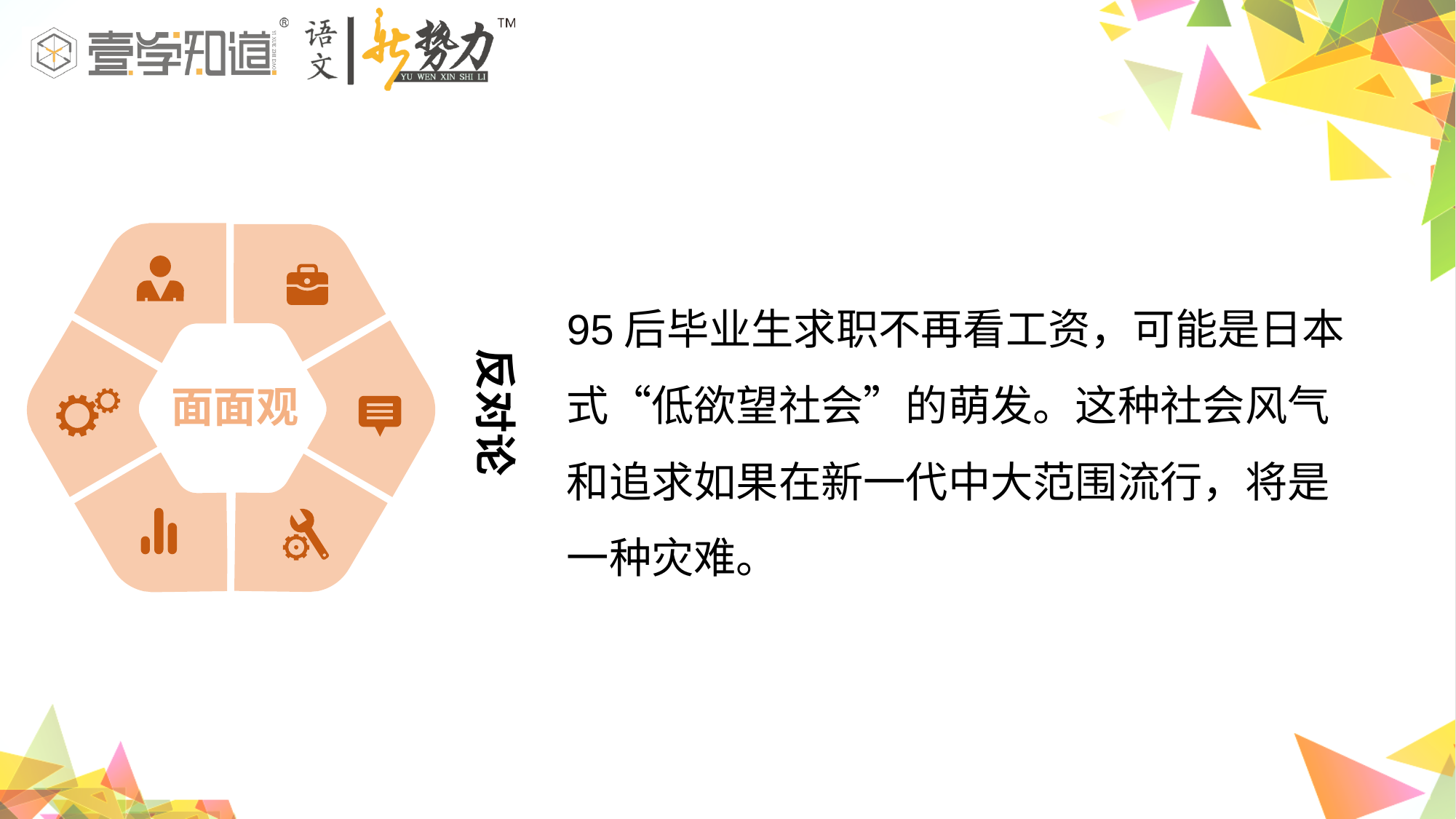

面面观

95后毕业生求职不再看工资，可能是日本式“低欲望社会”的萌发。这种社会风气和追求如果在新一代中大范围流行，将是一种灾难。
反对论